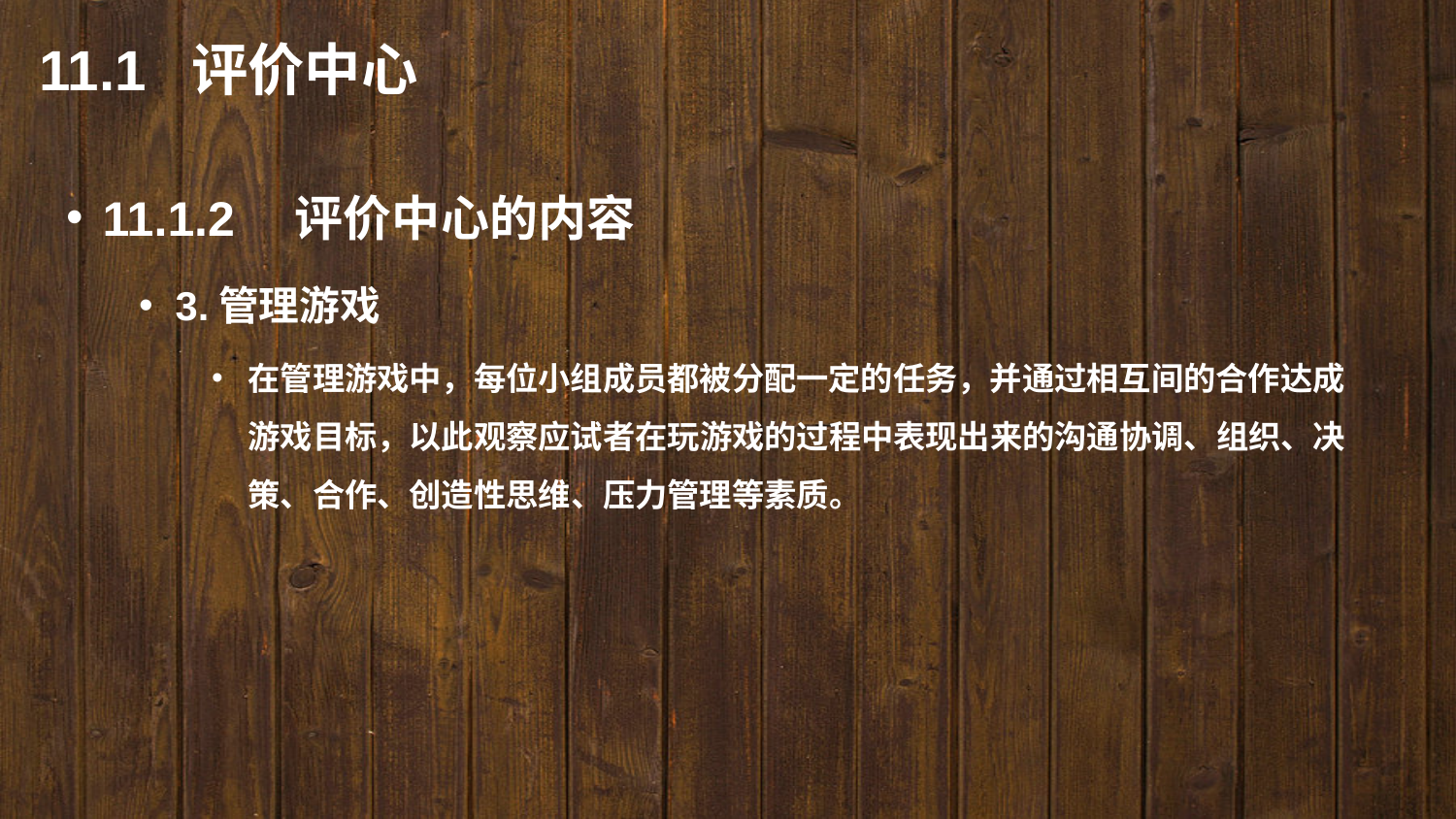

11.1  评价中心
11.1.2　评价中心的内容
3.管理游戏
在管理游戏中，每位小组成员都被分配一定的任务，并通过相互间的合作达成游戏目标，以此观察应试者在玩游戏的过程中表现出来的沟通协调、组织、决策、合作、创造性思维、压力管理等素质。